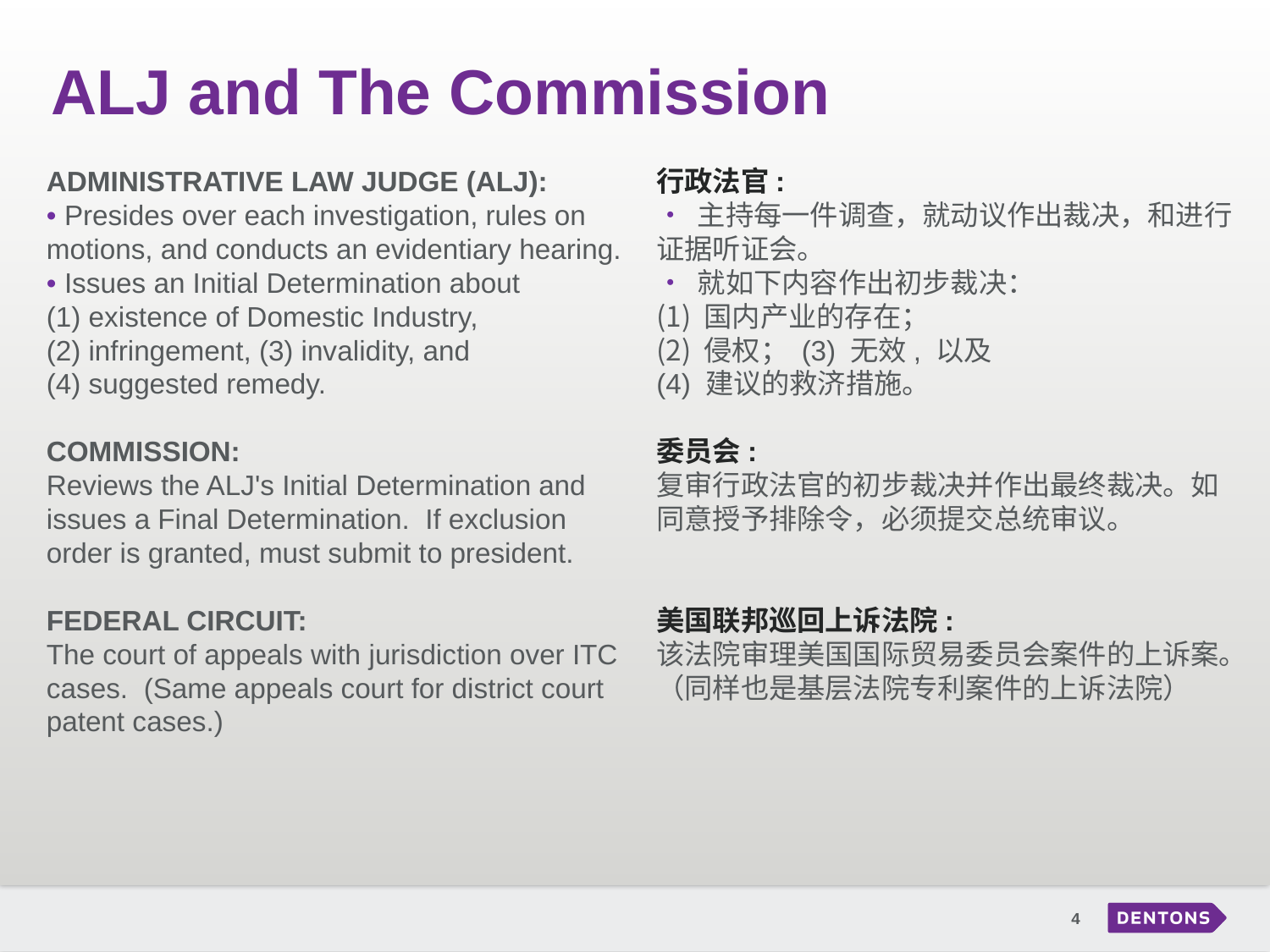

# ALJ and The Commission
ADMINISTRATIVE LAW JUDGE (ALJ):
• Presides over each investigation, rules on motions, and conducts an evidentiary hearing.
• Issues an Initial Determination about
(1) existence of Domestic Industry,
(2) infringement, (3) invalidity, and
(4) suggested remedy.

COMMISSION:
Reviews the ALJ's Initial Determination and issues a Final Determination.  If exclusion order is granted, must submit to president.

FEDERAL CIRCUIT:
The court of appeals with jurisdiction over ITC cases.  (Same appeals court for district court patent cases.)
行政法官:
• 主持每一件调查，就动议作出裁决，和进行证据听证会。
• 就如下内容作出初步裁决：
国内产业的存在；
侵权； (3) 无效, 以及
(4) 建议的救济措施。

委员会:
复审行政法官的初步裁决并作出最终裁决。如同意授予排除令，必须提交总统审议。

美国联邦巡回上诉法院:
该法院审理美国国际贸易委员会案件的上诉案。（同样也是基层法院专利案件的上诉法院）
4